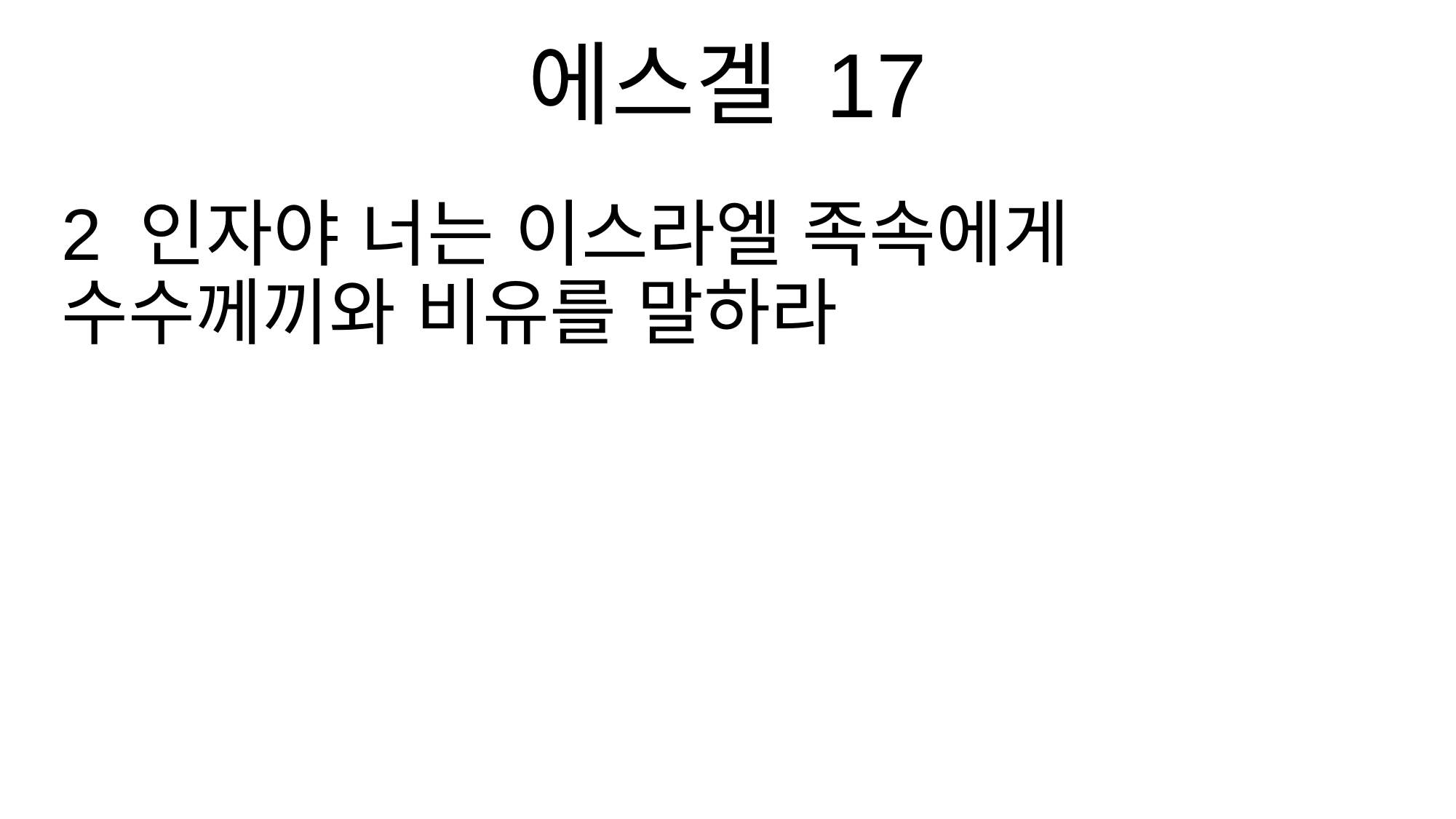

에스겔 17
2 인자야 너는 이스라엘 족속에게 수수께끼와 비유를 말하라